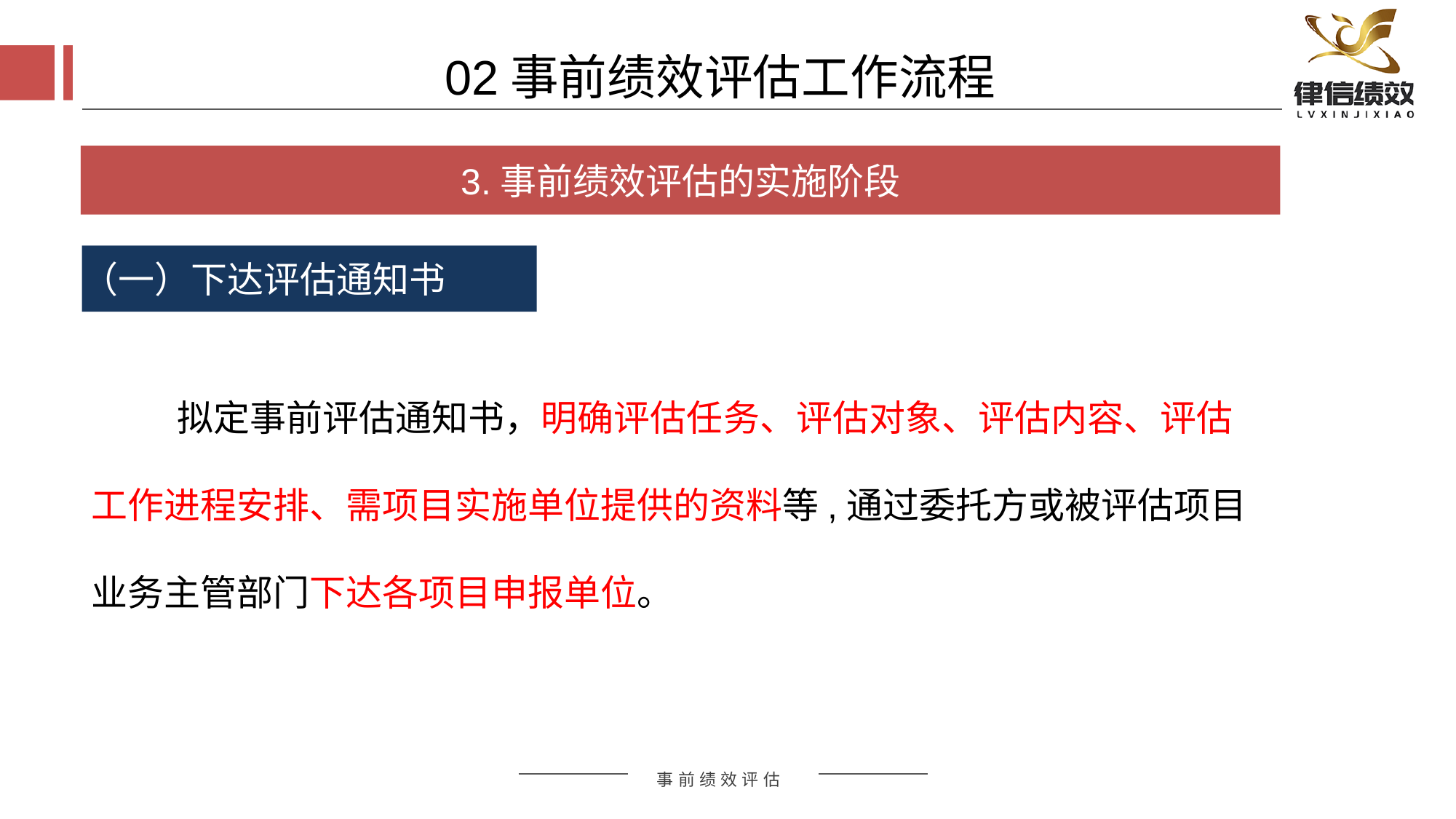

02事前绩效评估工作流程
3.事前绩效评估的实施阶段
（一）下达评估通知书
拟定事前评估通知书，明确评估任务、评估对象、评估内容、评估工作进程安排、需项目实施单位提供的资料等,通过委托方或被评估项目业务主管部门下达各项目申报单位。

评估方式
评估方式